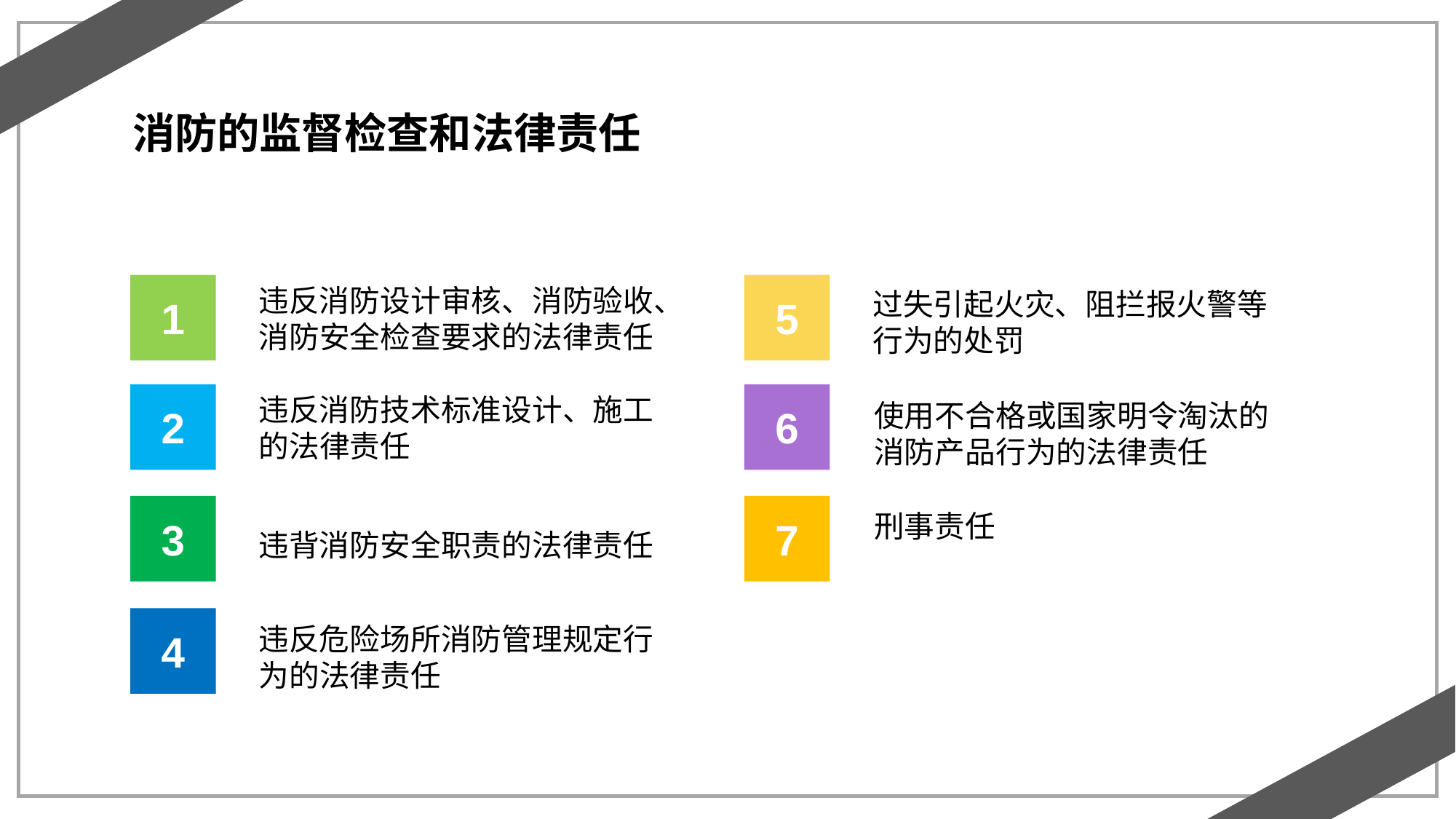

消防的监督检查和法律责任
1
5
违反消防设计审核、消防验收、消防安全检查要求的法律责任
过失引起火灾、阻拦报火警等行为的处罚
2
6
违反消防技术标准设计、施工的法律责任
使用不合格或国家明令淘汰的消防产品行为的法律责任
3
7
刑事责任
违背消防安全职责的法律责任
4
违反危险场所消防管理规定行为的法律责任